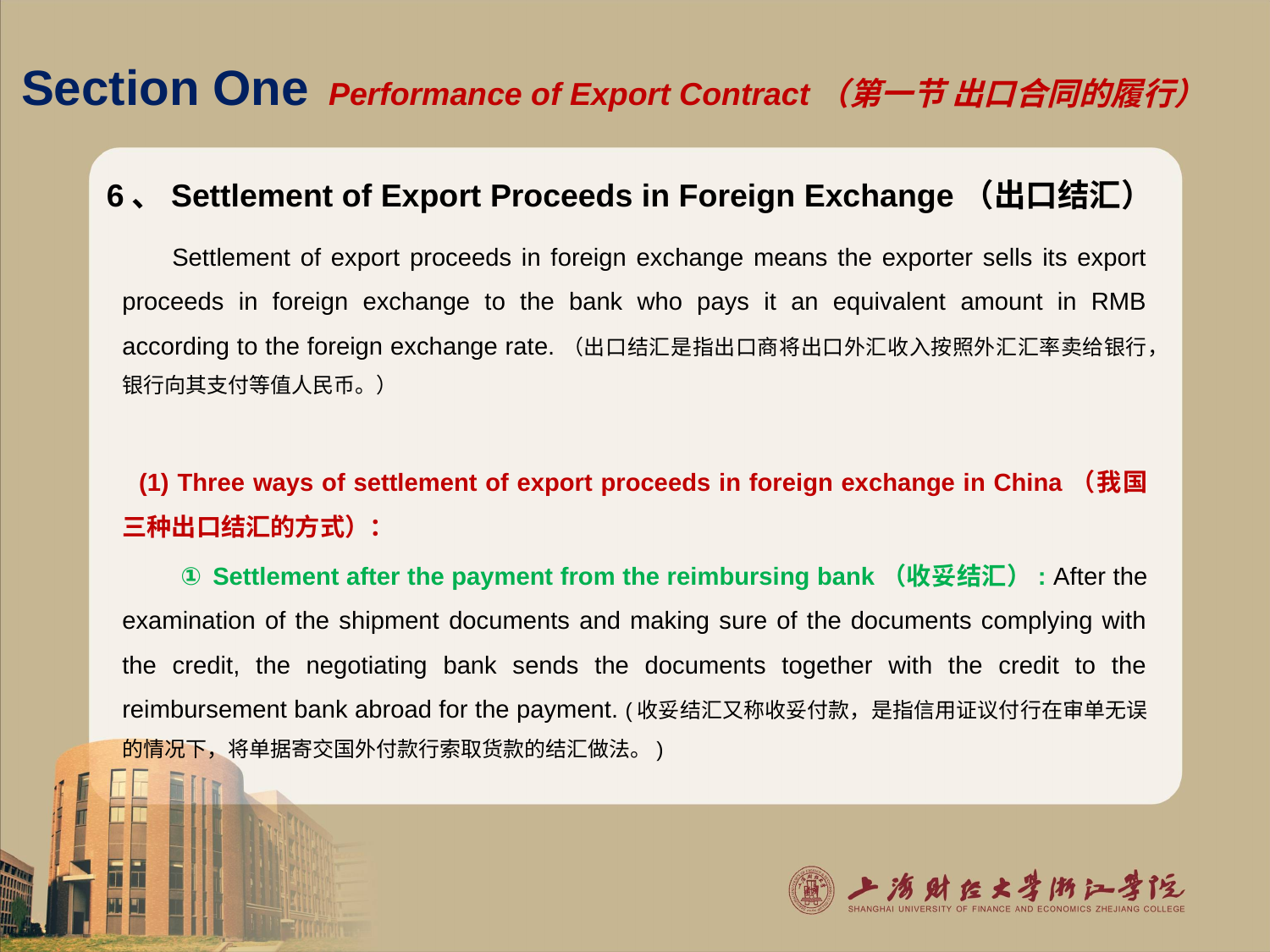

# Section One  Performance of Export Contract（第一节 出口合同的履行）
6、Settlement of Export Proceeds in Foreign Exchange（出口结汇）
     Settlement of export proceeds in foreign exchange means the exporter sells its export proceeds in foreign exchange to the bank who pays it an equivalent amount in RMB according to the foreign exchange rate.（出口结汇是指出口商将出口外汇收入按照外汇汇率卖给银行，银行向其支付等值人民币。）

  (1) Three ways of settlement of export proceeds in foreign exchange in China（我国三种出口结汇的方式）：
        ① Settlement after the payment from the reimbursing bank（收妥结汇）: After the examination of the shipment documents and making sure of the documents complying with the credit, the negotiating bank sends the documents together with the credit to the reimbursement bank abroad for the payment. (收妥结汇又称收妥付款，是指信用证议付行在审单无误的情况下，将单据寄交国外付款行索取货款的结汇做法。)